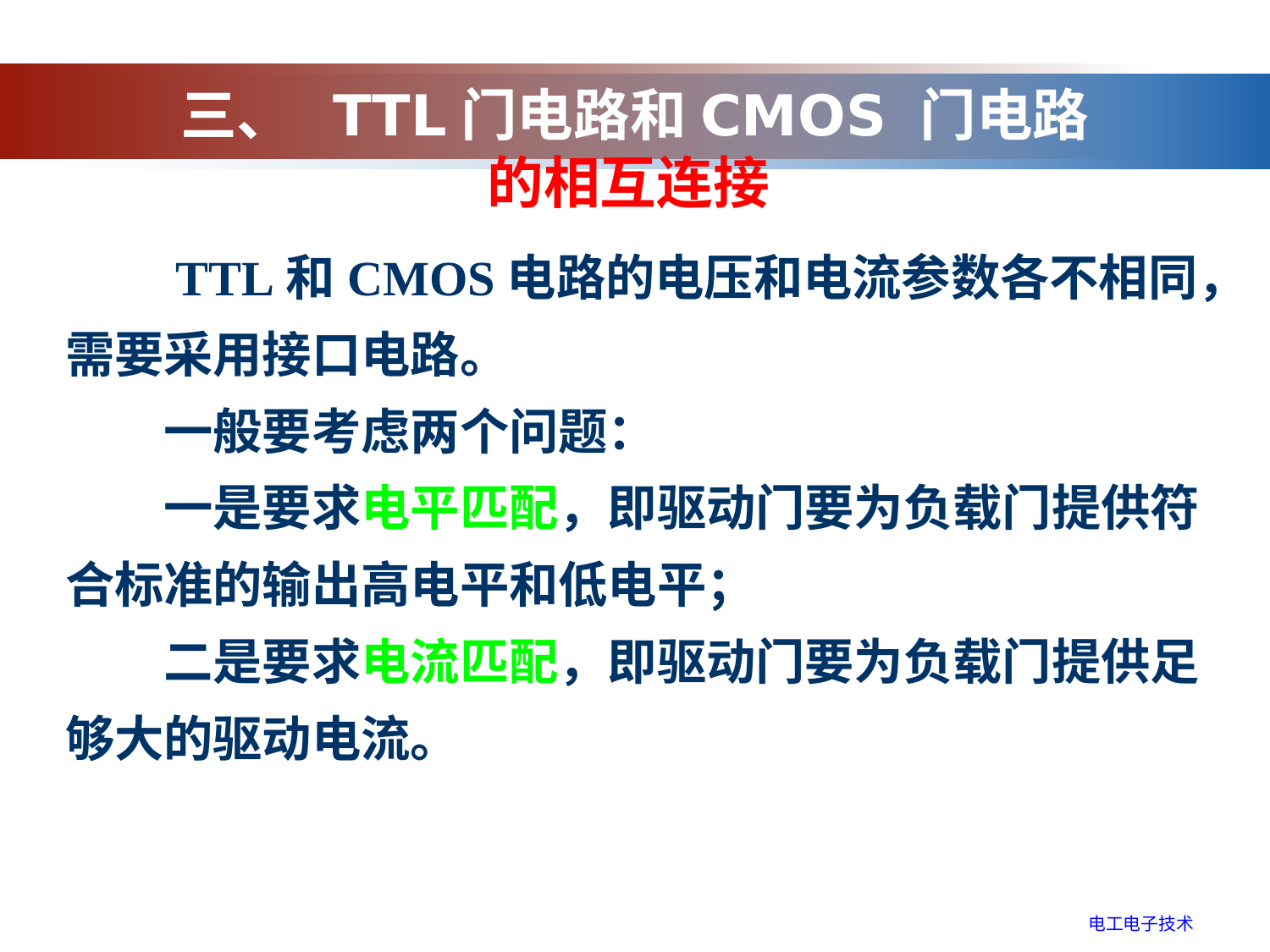

# 三、  TTL门电路和CMOS 门电路 的相互连接
         TTL和CMOS电路的电压和电流参数各不相同，需要采用接口电路。
　　一般要考虑两个问题：
　　一是要求电平匹配，即驱动门要为负载门提供符合标准的输出高电平和低电平；
　　二是要求电流匹配，即驱动门要为负载门提供足够大的驱动电流。
电工电子技术
133